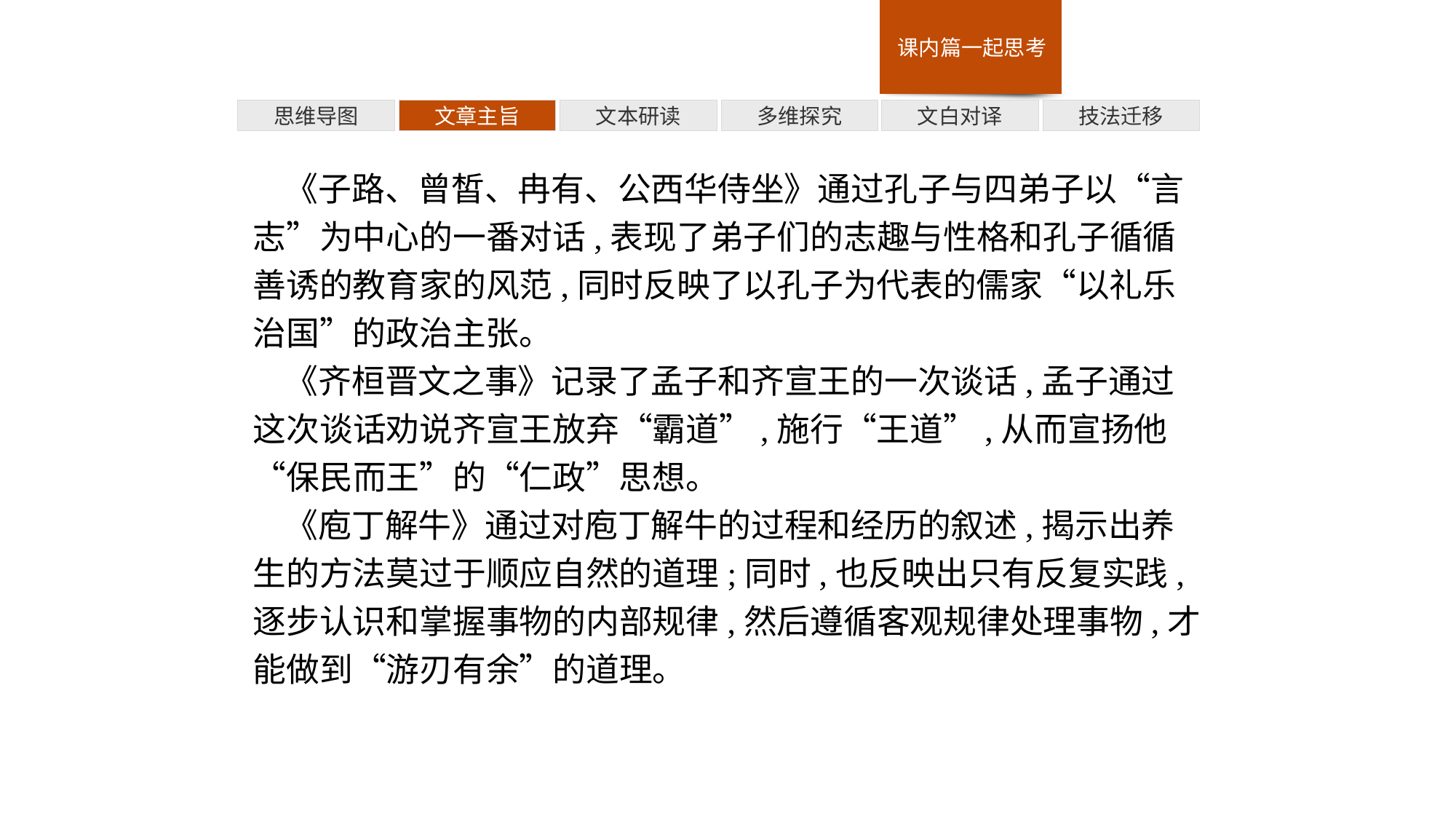

多维探究
技法迁移
思维导图
文章主旨
文本研读
文白对译
《子路、曾皙、冉有、公西华侍坐》通过孔子与四弟子以“言志”为中心的一番对话,表现了弟子们的志趣与性格和孔子循循善诱的教育家的风范,同时反映了以孔子为代表的儒家“以礼乐治国”的政治主张。
《齐桓晋文之事》记录了孟子和齐宣王的一次谈话,孟子通过这次谈话劝说齐宣王放弃“霸道”,施行“王道”,从而宣扬他“保民而王”的“仁政”思想。
《庖丁解牛》通过对庖丁解牛的过程和经历的叙述,揭示出养生的方法莫过于顺应自然的道理;同时,也反映出只有反复实践,逐步认识和掌握事物的内部规律,然后遵循客观规律处理事物,才能做到“游刃有余”的道理。